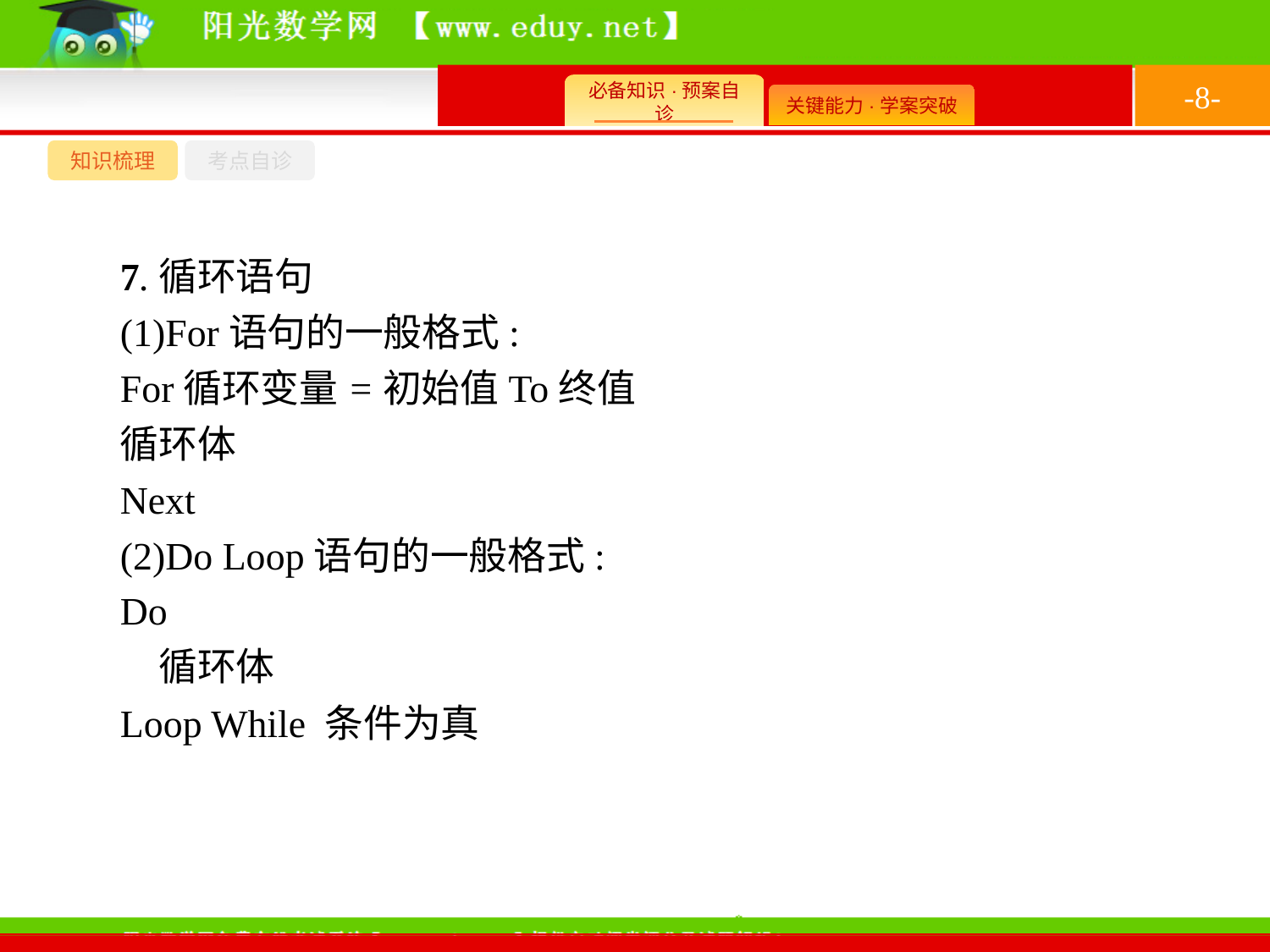

-8-
知识梳理
考点自诊
7.循环语句
(1)For语句的一般格式:
For循环变量=初始值To终值
循环体
Next
(2)Do Loop语句的一般格式:
Do
　循环体
Loop While 条件为真